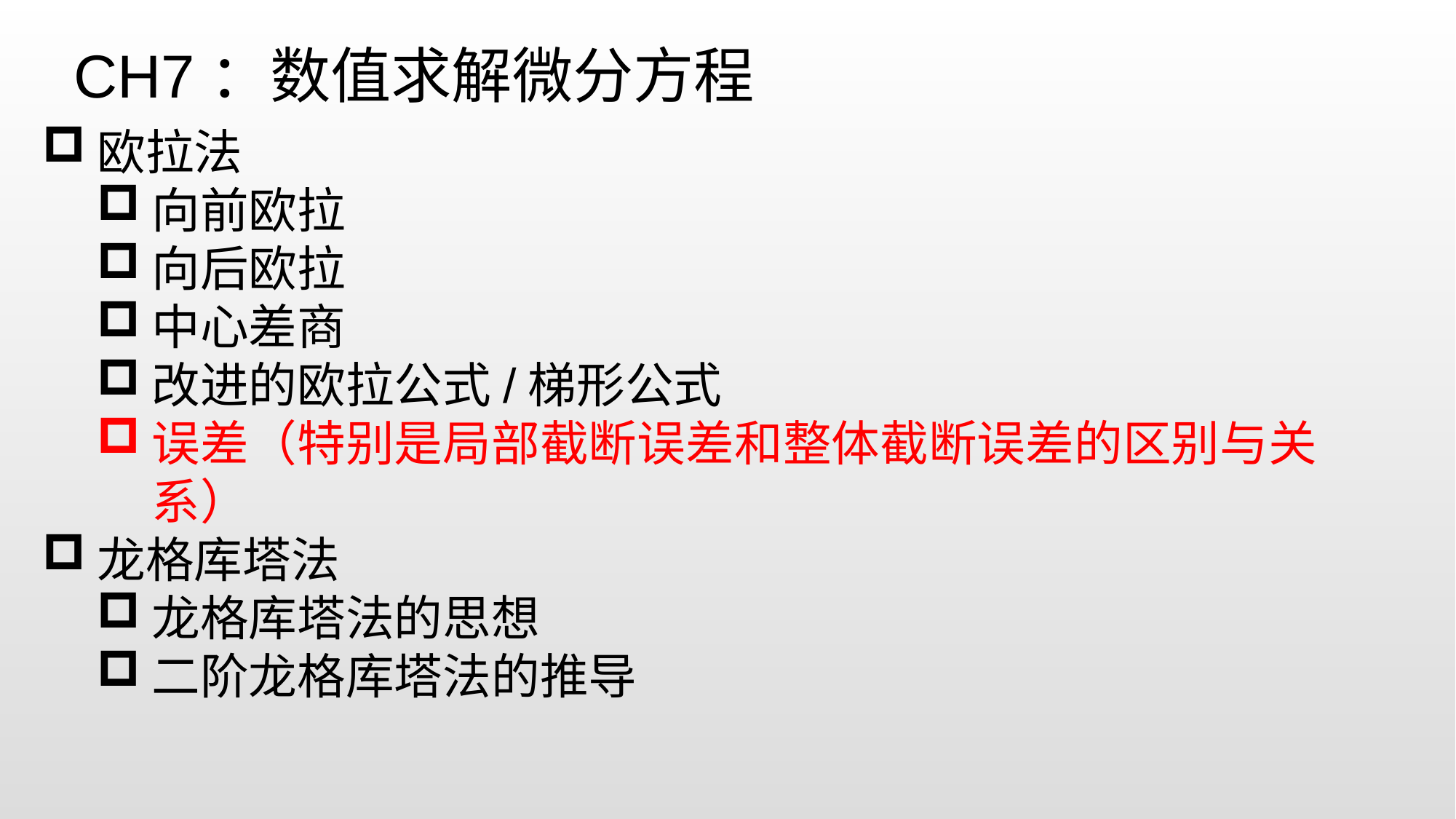

欧拉法
向前欧拉
向后欧拉
中心差商
改进的欧拉公式/梯形公式
误差（特别是局部截断误差和整体截断误差的区别与关系）
龙格库塔法
龙格库塔法的思想
二阶龙格库塔法的推导

CH7：数值求解微分方程